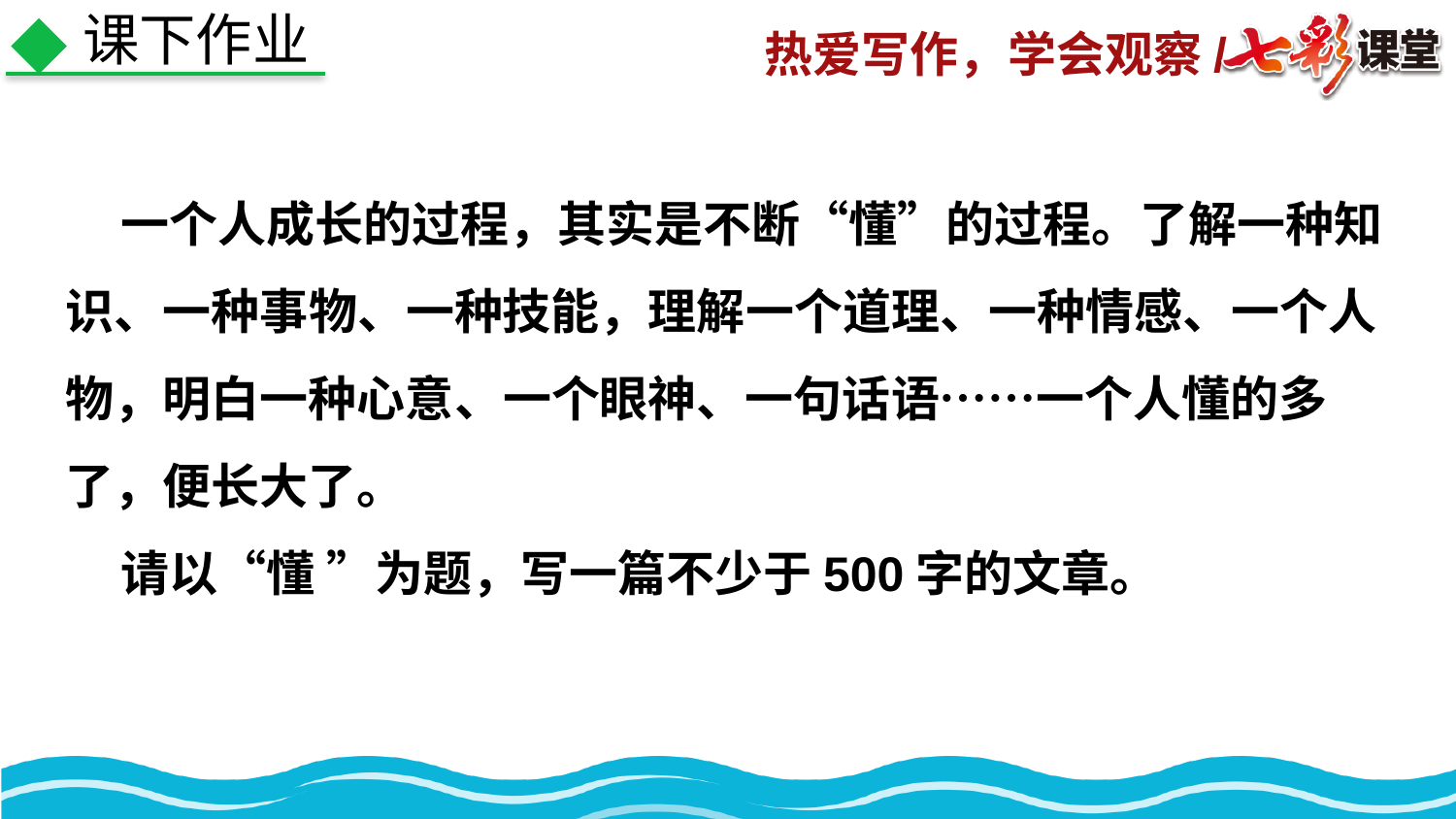

课下作业

    一个人成长的过程，其实是不断“懂”的过程。了解一种知识、一种事物、一种技能，理解一个道理、一种情感、一个人物，明白一种心意、一个眼神、一句话语……一个人懂的多了，便长大了。
    请以“懂 ”为题，写一篇不少于500字的文章。